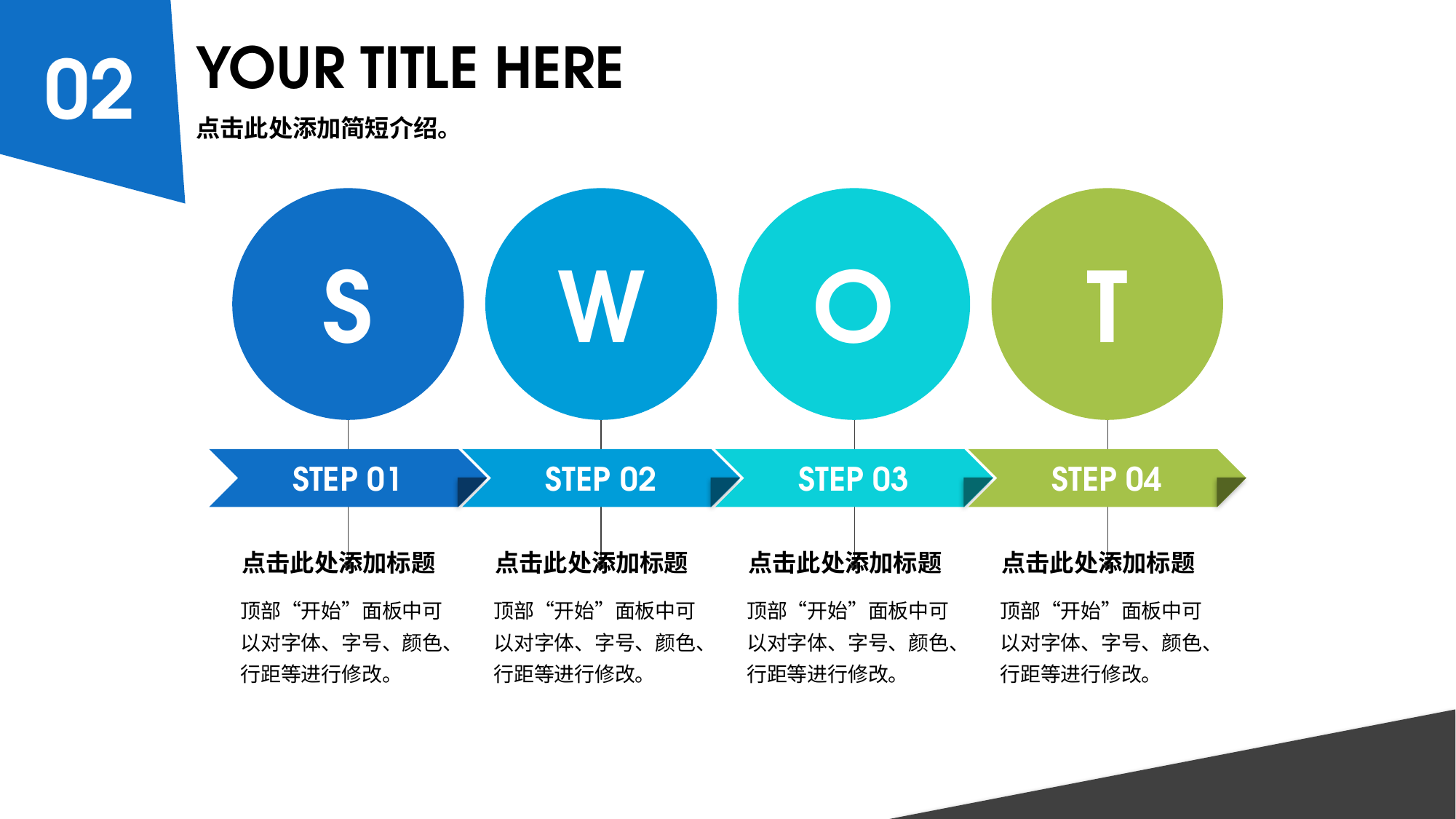

02
YOUR TITLE HERE
点击此处添加简短介绍。
S
W
O
T
STEP 04

STEP 03

STEP 02

STEP 01

点击此处添加标题
顶部“开始”面板中可以对字体、字号、颜色、行距等进行修改。
点击此处添加标题
顶部“开始”面板中可以对字体、字号、颜色、行距等进行修改。
点击此处添加标题
顶部“开始”面板中可以对字体、字号、颜色、行距等进行修改。
点击此处添加标题
顶部“开始”面板中可以对字体、字号、颜色、行距等进行修改。